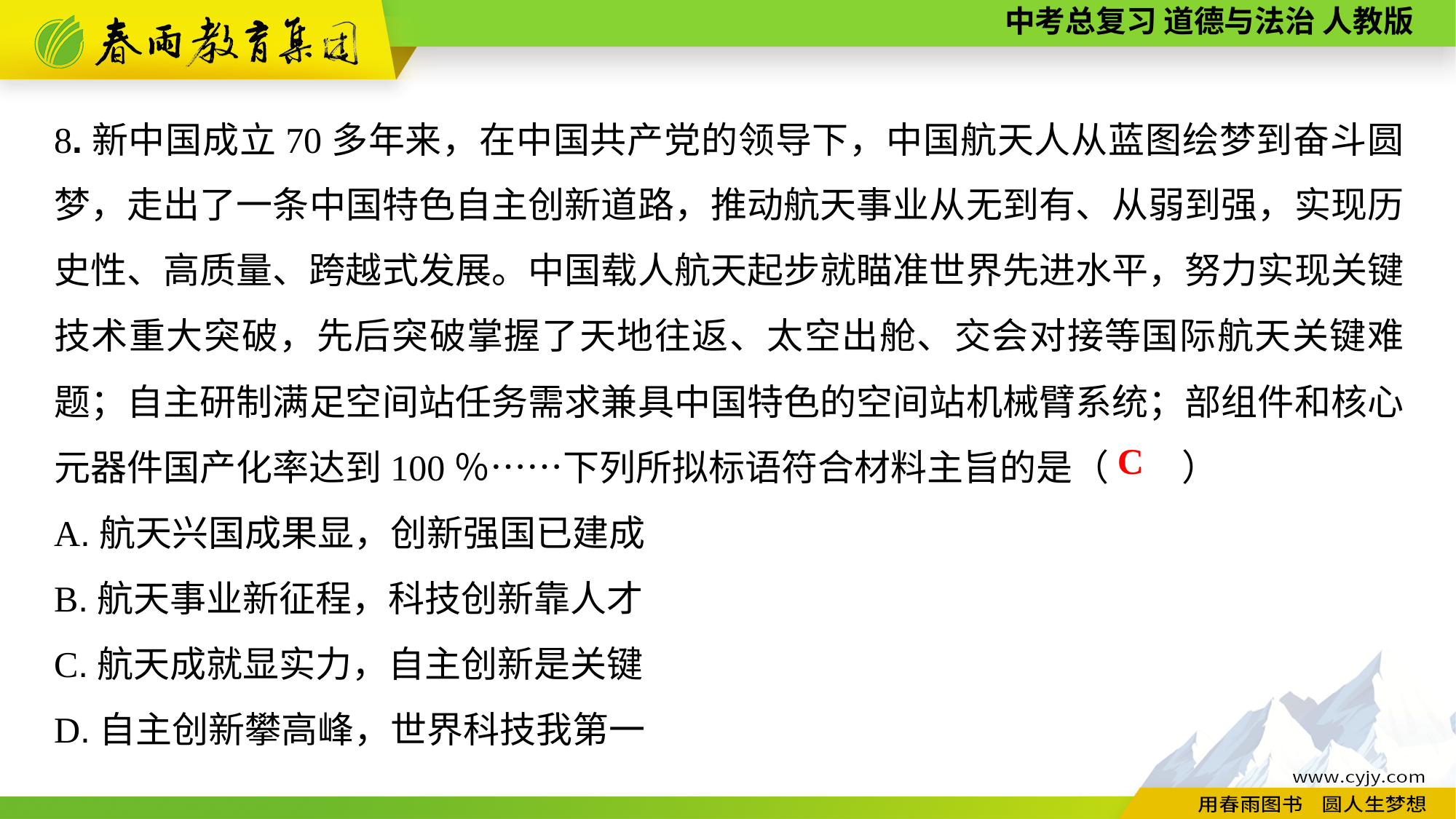

8.新中国成立70多年来，在中国共产党的领导下，中国航天人从蓝图绘梦到奋斗圆梦，走出了一条中国特色自主创新道路，推动航天事业从无到有、从弱到强，实现历史性、高质量、跨越式发展。中国载人航天起步就瞄准世界先进水平，努力实现关键技术重大突破，先后突破掌握了天地往返、太空出舱、交会对接等国际航天关键难题；自主研制满足空间站任务需求兼具中国特色的空间站机械臂系统；部组件和核心元器件国产化率达到100％……下列所拟标语符合材料主旨的是（　　）
A.航天兴国成果显，创新强国已建成
B.航天事业新征程，科技创新靠人才
C.航天成就显实力，自主创新是关键
D.自主创新攀高峰，世界科技我第一
C